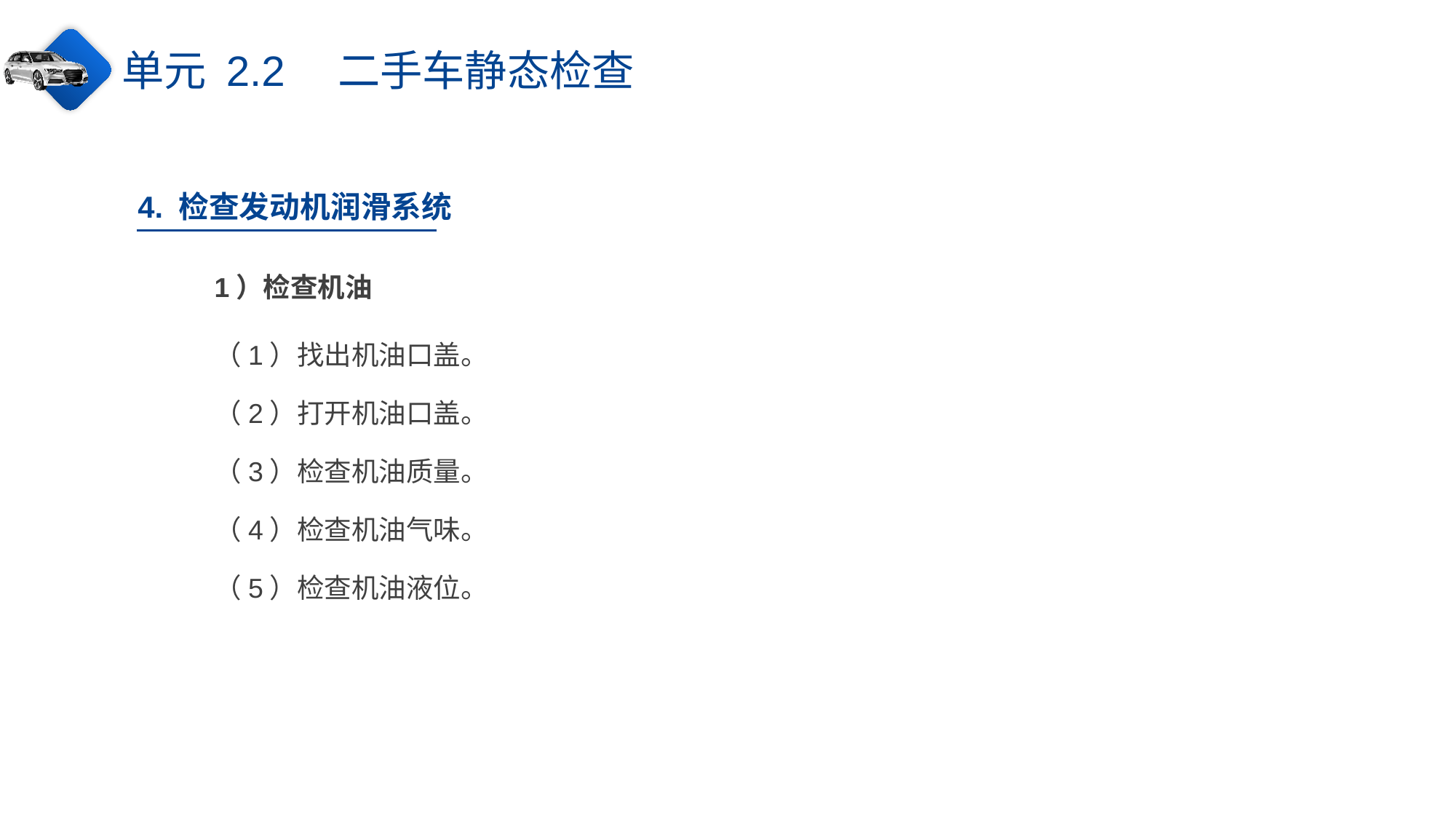

单元 2.2　二手车静态检查
4. 检查发动机润滑系统
1）检查机油
（1）找出机油口盖。
（2）打开机油口盖。
（3）检查机油质量。
（4）检查机油气味。
（5）检查机油液位。